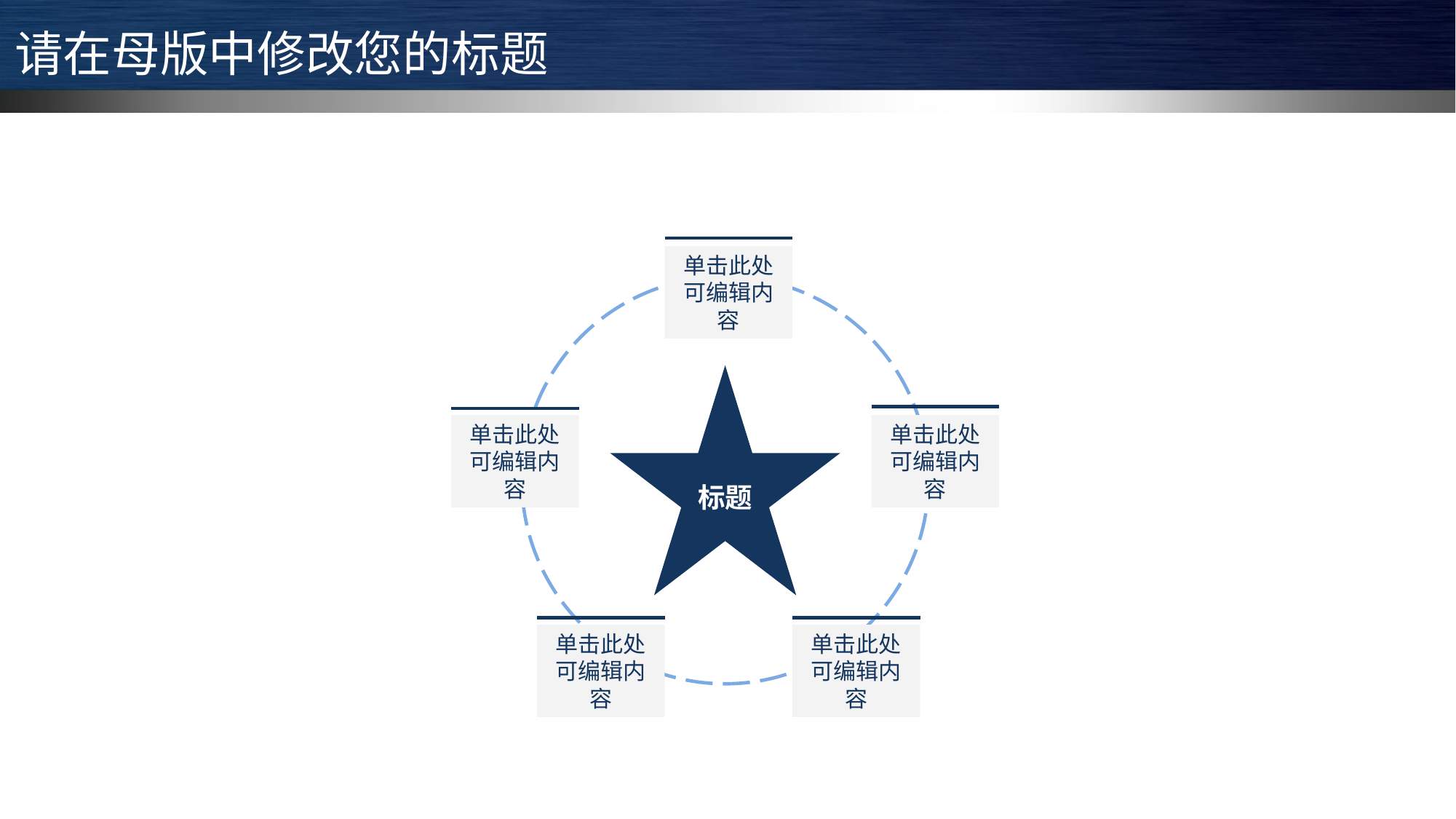

单击此处可编辑内容

标题
单击此处可编辑内容
单击此处可编辑内容
单击此处可编辑内容
单击此处可编辑内容